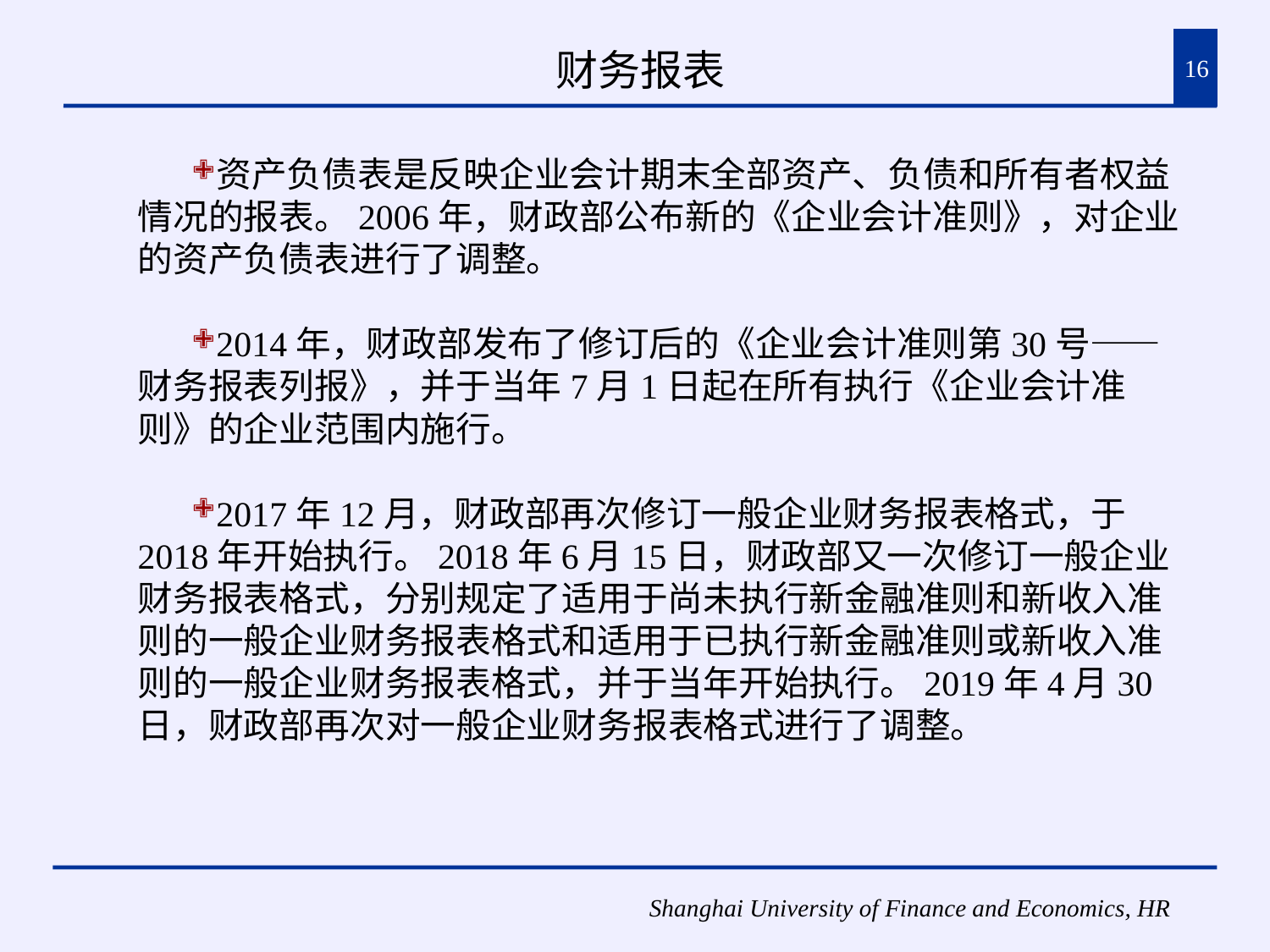

# 财务报表
16
资产负债表是反映企业会计期末全部资产、负债和所有者权益情况的报表。2006年，财政部公布新的《企业会计准则》，对企业的资产负债表进行了调整。

2014年，财政部发布了修订后的《企业会计准则第30号——财务报表列报》，并于当年7月1日起在所有执行《企业会计准则》的企业范围内施行。

2017年12月，财政部再次修订一般企业财务报表格式，于2018年开始执行。2018年6月15日，财政部又一次修订一般企业财务报表格式，分别规定了适用于尚未执行新金融准则和新收入准则的一般企业财务报表格式和适用于已执行新金融准则或新收入准则的一般企业财务报表格式，并于当年开始执行。2019年4月30日，财政部再次对一般企业财务报表格式进行了调整。